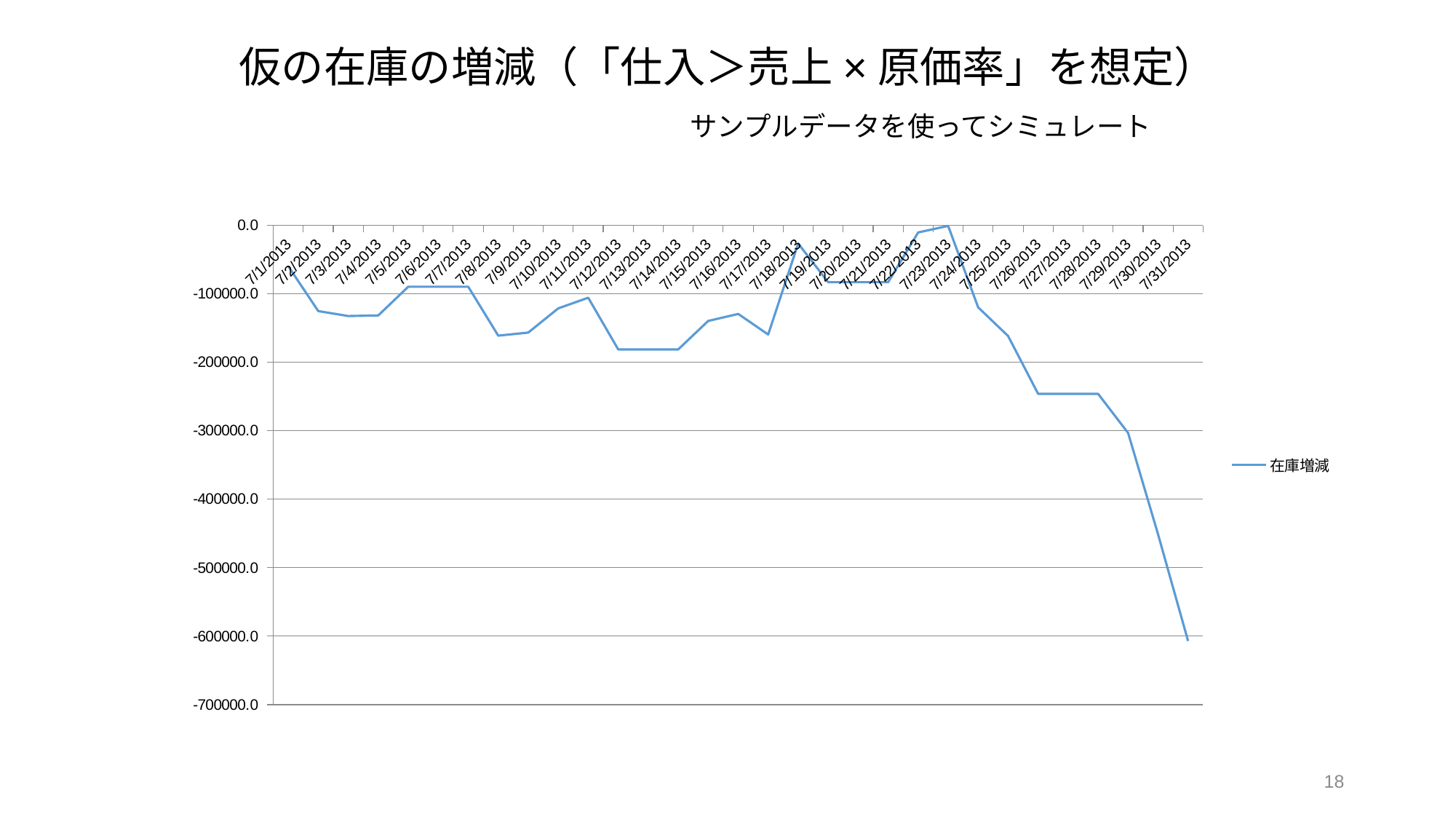

仮の在庫の増減（「仕入＞売上×原価率」を想定）
サンプルデータを使ってシミュレート

### Chart

| Category |  |
|---|---|
| 41456 | -59477.512473055045 |
| 41457 | -125009.63851896569 |
| 41458 | -132250.72741848417 |
| 41459 | -131343.4169343249 |
| 41460 | -89452.72150466614 |
| 41461 | -89452.72150466614 |
| 41462 | -89452.72150466614 |
| 41463 | -160841.06608415162 |
| 41464 | -156421.08615691634 |
| 41465 | -121037.18639582302 |
| 41466 | -105463.86408244795 |
| 41467 | -181026.80564813362 |
| 41468 | -181026.80564813362 |
| 41469 | -181026.80564813362 |
| 41470 | -139376.08102322998 |
| 41471 | -129171.68535557063 |
| 41472 | -159252.99183260335 |
| 41473 | -26317.058856376796 |
| 41474 | -82712.69500502397 |
| 41475 | -82712.69500502397 |
| 41476 | -82712.69500502397 |
| 41477 | -10160.108499765513 |
| 41478 | -515.7954536095494 |
| 41479 | -119478.49738296575 |
| 41480 | -161507.6068360284 |
| 41481 | -245900.00939874037 |
| 41482 | -245900.00939874037 |
| 41483 | -245900.00939874037 |
| 41484 | -303027.5366405479 |
| 41485 | -451324.8012604604 |
| 41486 | -606989.6249999993 |
18